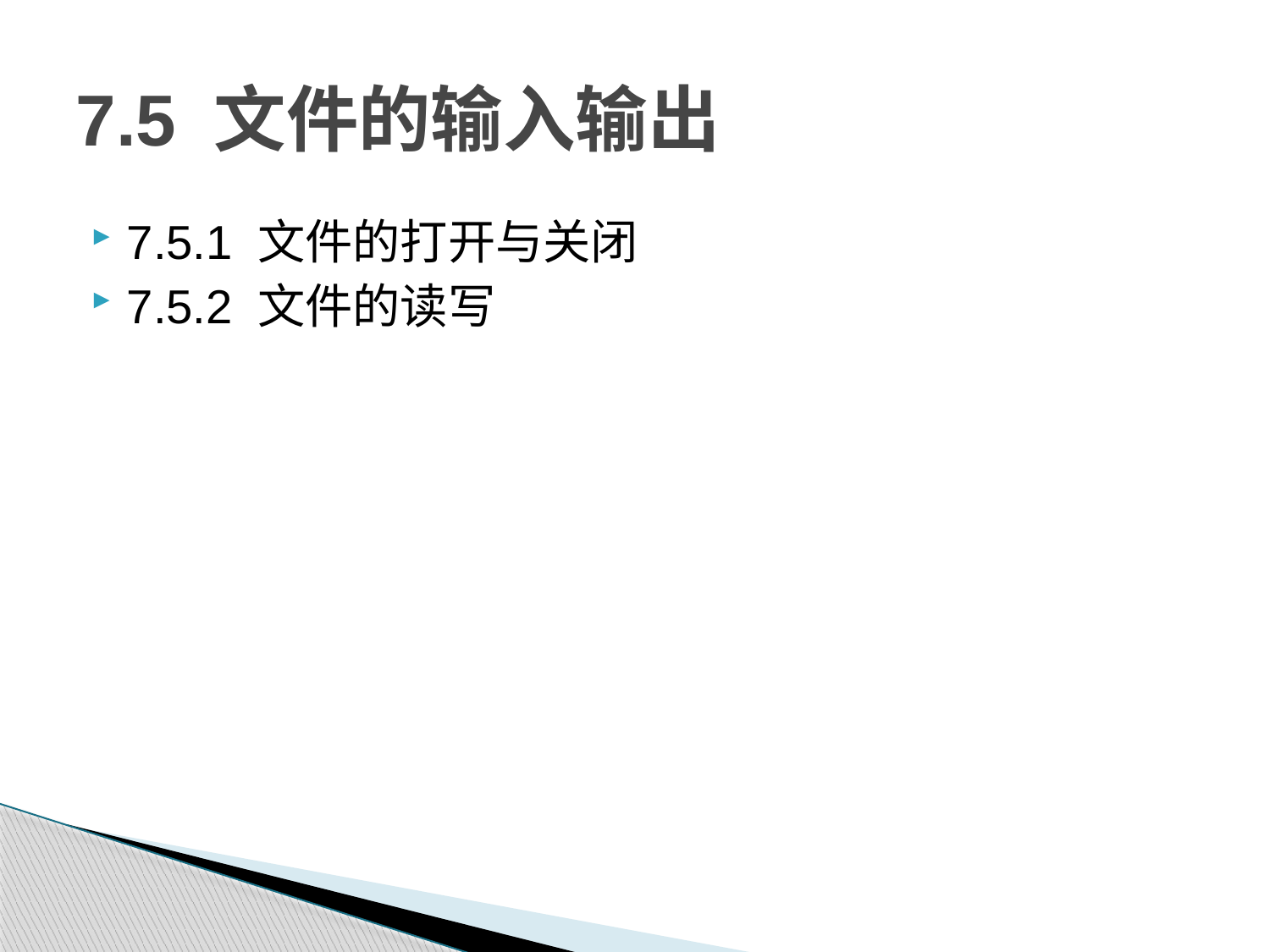

# 7.5 文件的输入输出
7.5.1 文件的打开与关闭
7.5.2 文件的读写